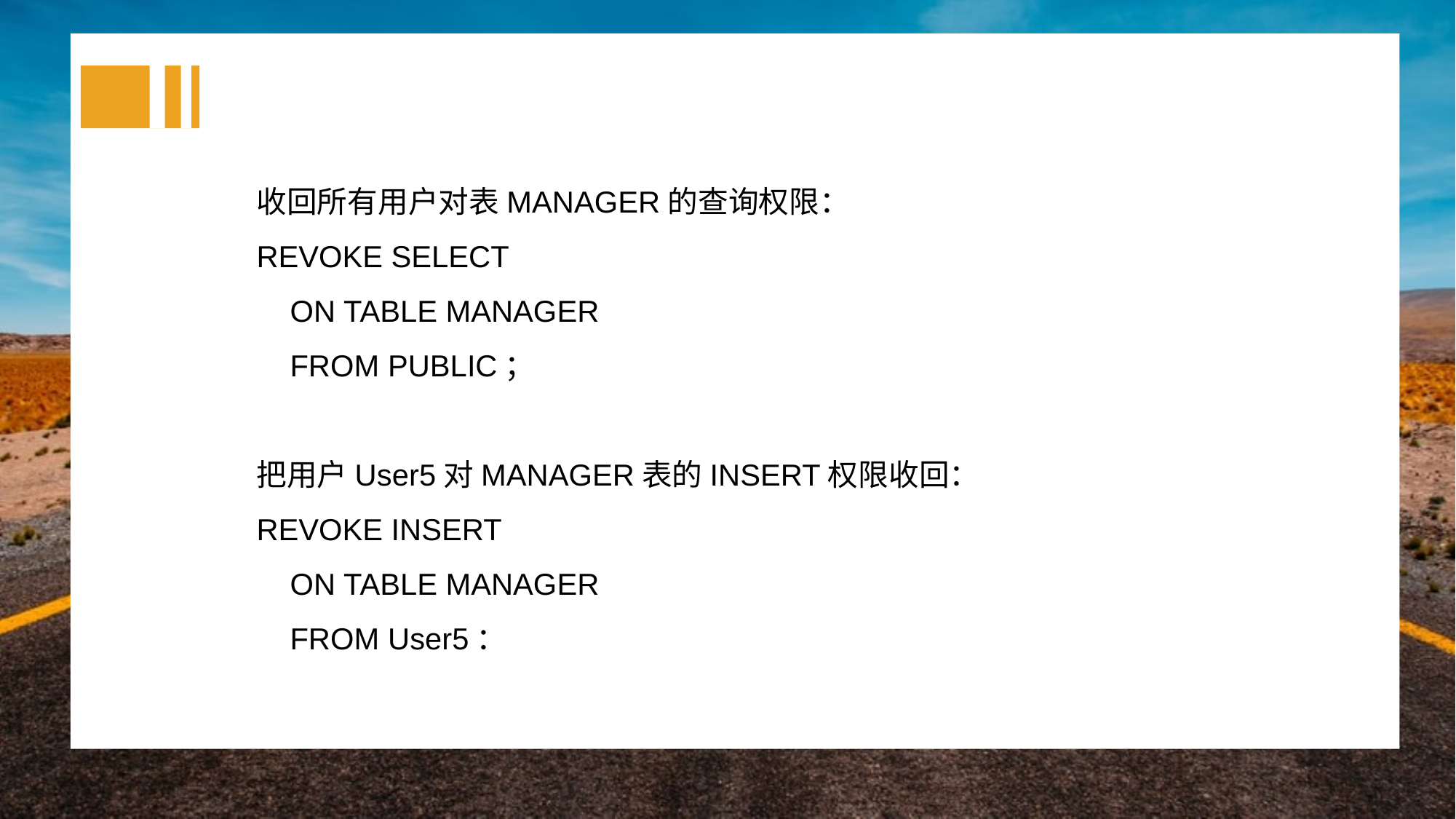

收回所有用户对表MANAGER的查询权限：
REVOKE SELECT
    ON TABLE MANAGER
    FROM PUBLIC；

把用户User5对MANAGER表的INSERT权限收回：
REVOKE INSERT
    ON TABLE MANAGER
    FROM User5：